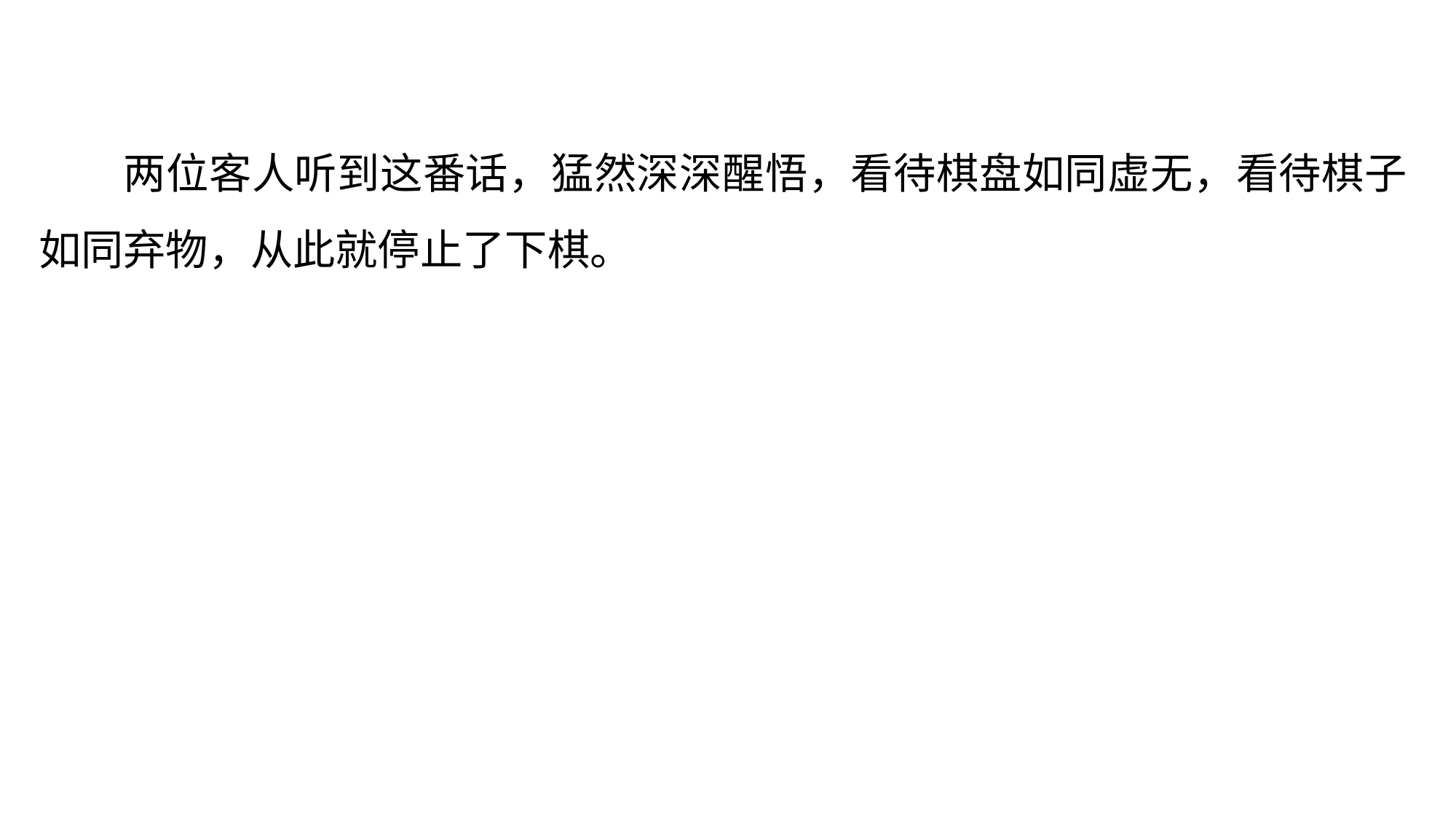

两位客人听到这番话，猛然深深醒悟，看待棋盘如同虚无，看待棋子如同弃物，从此就停止了下棋。